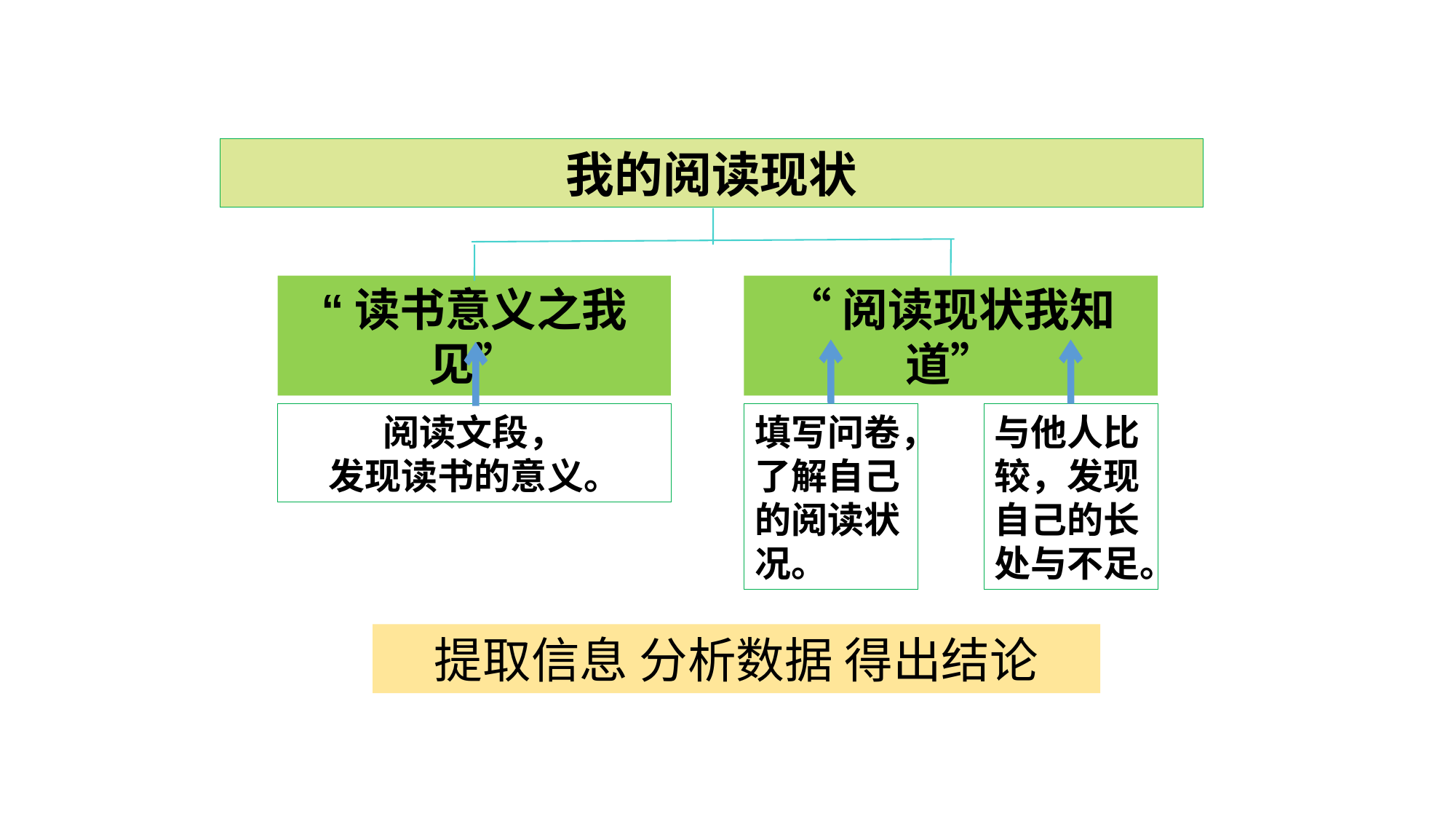

我的阅读现状
“读书意义之我见”
“阅读现状我知道”
阅读文段，
发现读书的意义。
填写问卷，了解自己的阅读状况。
与他人比较，发现自己的长处与不足。
提取信息 分析数据 得出结论